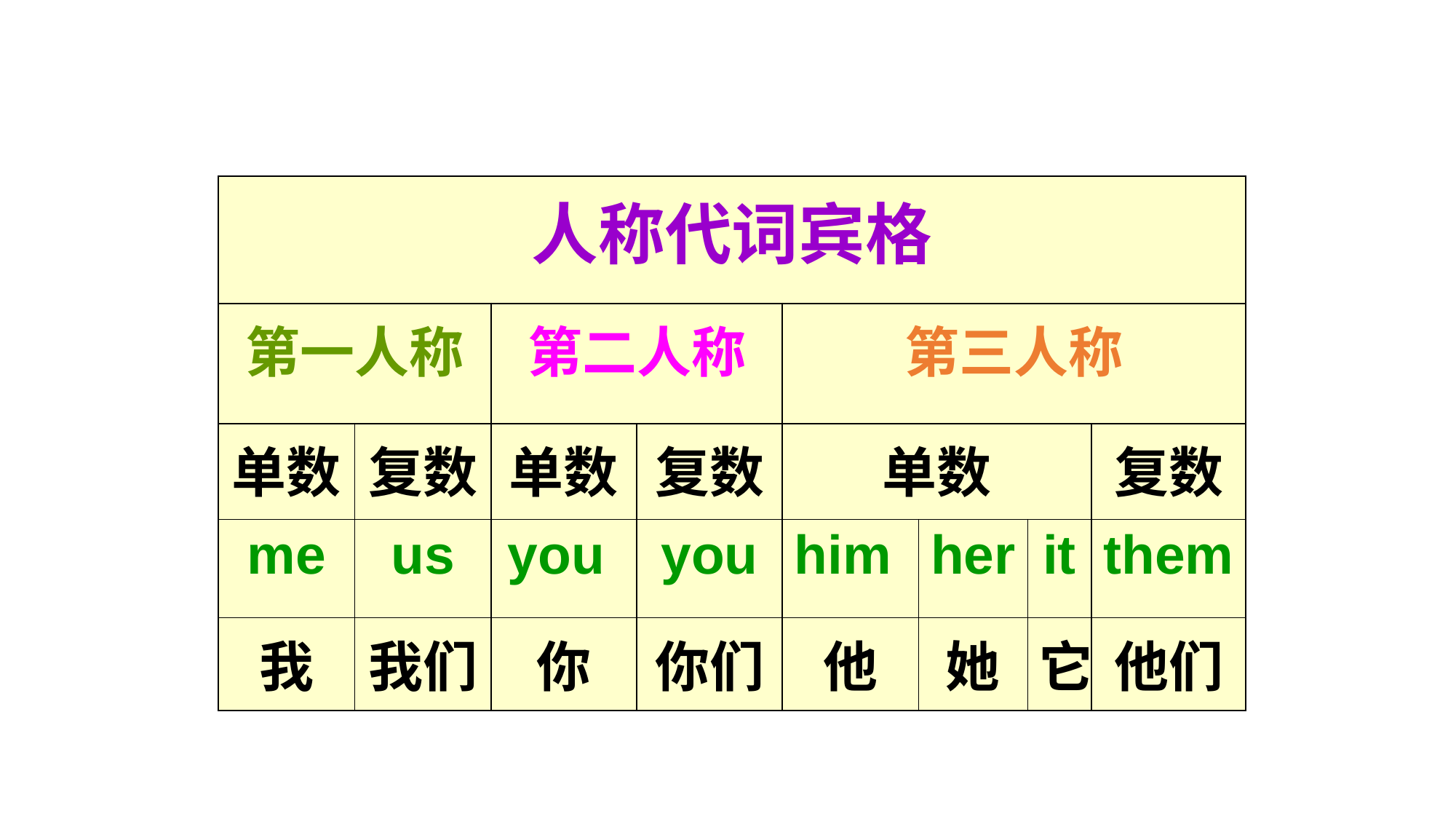

| 人称代词宾格 |  |  |  |  |  |  |  |
| --- | --- | --- | --- | --- | --- | --- | --- |
| 第一人称 |  | 第二人称 |  | 第三人称 |  |  |  |
| 单数 | 复数 | 单数 | 复数 | 单数 |  |  | 复数 |
| me | us | you | you | him | her | it | them |
| 我 | 我们 | 你 | 你们 | 他 | 她 | 它 | 他们 |